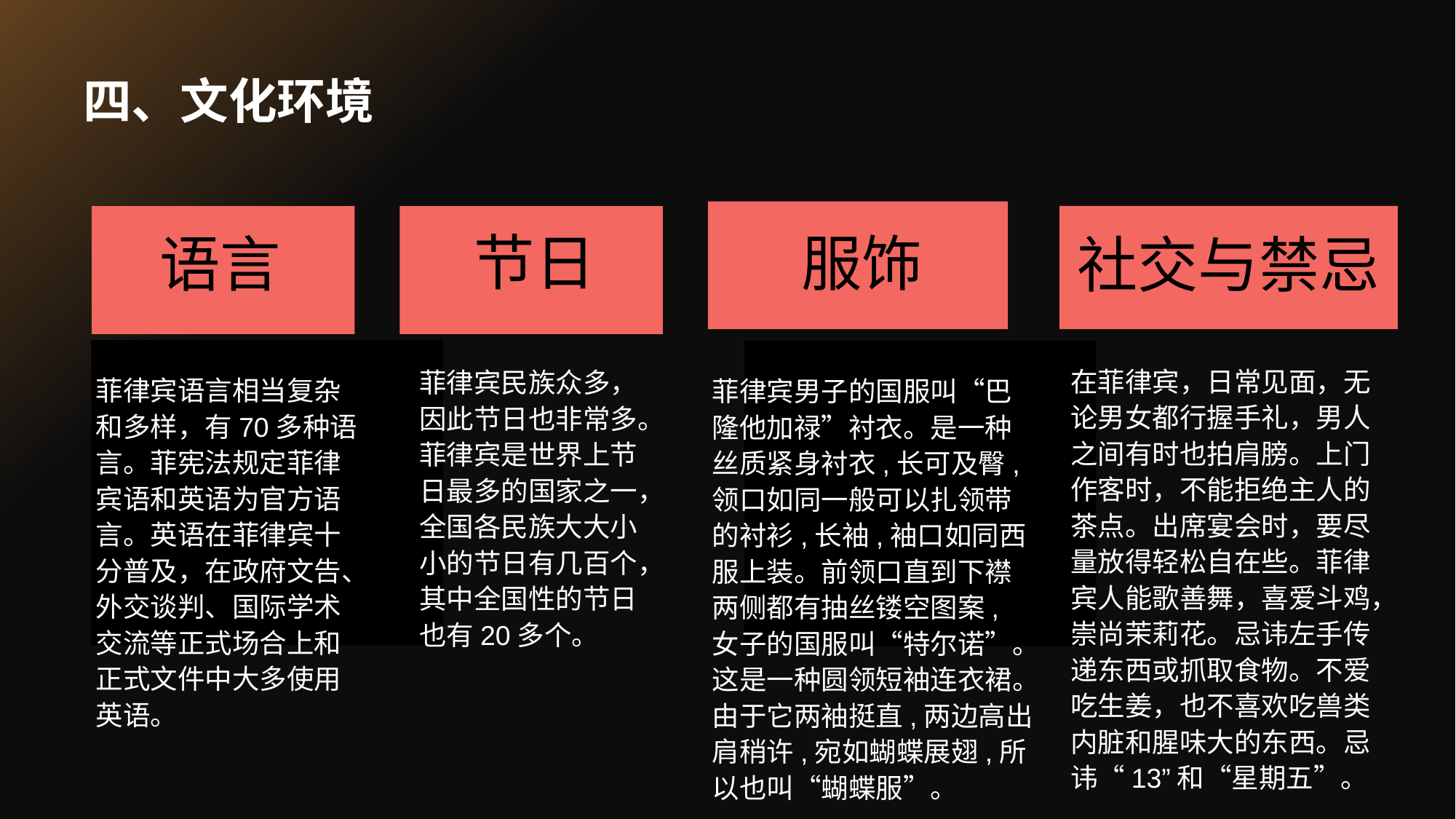

# 四、文化环境

节日
服饰
语言

社交与禁忌

在菲律宾，日常见面，无论男女都行握手礼，男人之间有时也拍肩膀。上门作客时，不能拒绝主人的茶点。出席宴会时，要尽量放得轻松自在些。菲律宾人能歌善舞，喜爱斗鸡，崇尚茉莉花。忌讳左手传递东西或抓取食物。不爱吃生姜，也不喜欢吃兽类内脏和腥味大的东西。忌讳“13”和“星期五”。
菲律宾民族众多，因此节日也非常多。菲律宾是世界上节日最多的国家之一，全国各民族大大小小的节日有几百个，其中全国性的节日也有20多个。
菲律宾语言相当复杂和多样，有70多种语言。菲宪法规定菲律宾语和英语为官方语言。英语在菲律宾十分普及，在政府文告、外交谈判、国际学术交流等正式场合上和正式文件中大多使用英语。
菲律宾男子的国服叫“巴隆他加禄”衬衣。是一种丝质紧身衬衣,长可及臀,领口如同一般可以扎领带的衬衫,长袖,袖口如同西服上装。前领口直到下襟两侧都有抽丝镂空图案, 女子的国服叫“特尔诺”。这是一种圆领短袖连衣裙。由于它两袖挺直,两边高出肩稍许,宛如蝴蝶展翅,所以也叫“蝴蝶服”。